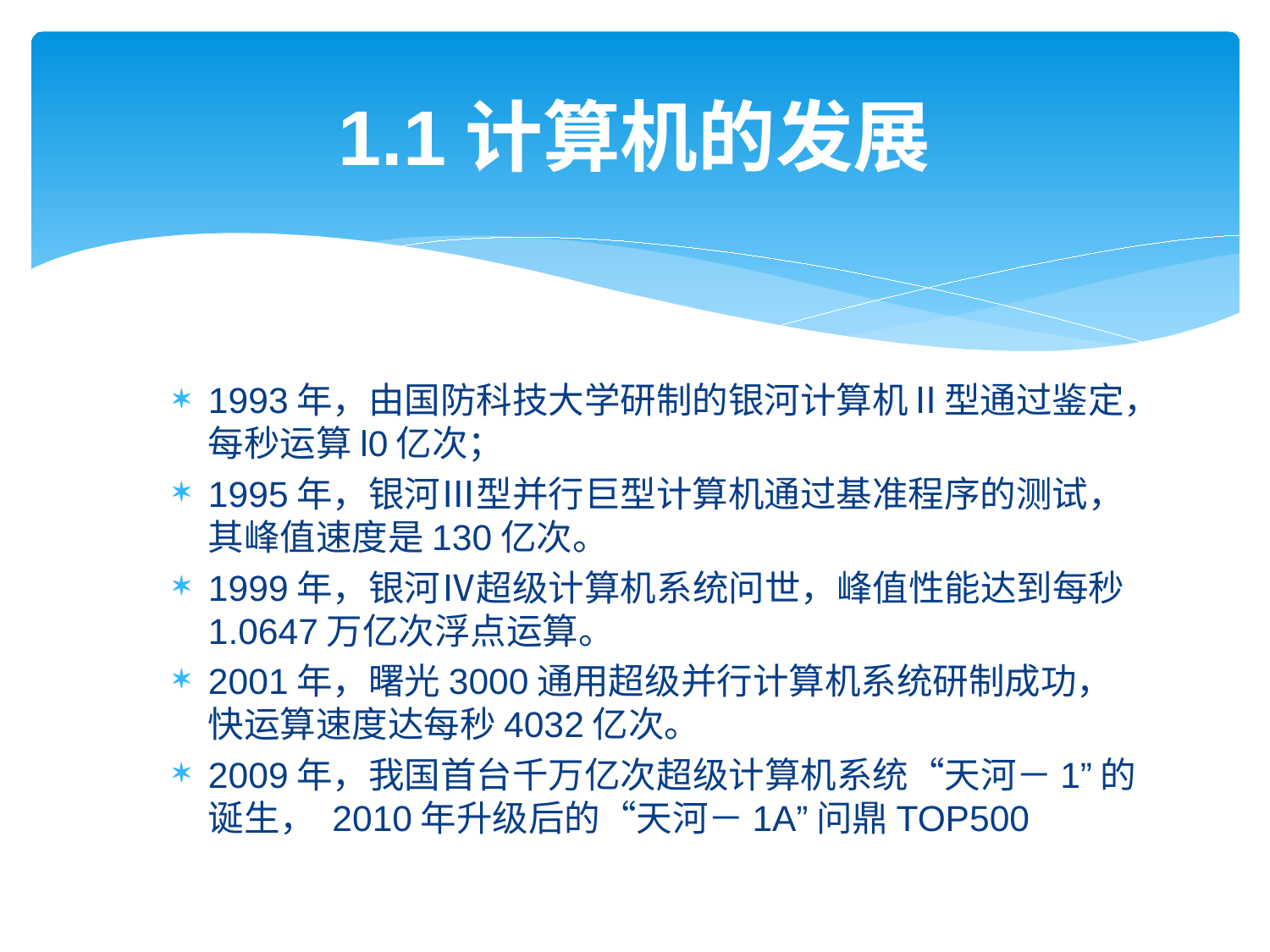

# 1.1计算机的发展
1993年，由国防科技大学研制的银河计算机Ⅱ型通过鉴定，每秒运算l0亿次；
1995年，银河Ⅲ型并行巨型计算机通过基准程序的测试，其峰值速度是130亿次。
1999年，银河Ⅳ超级计算机系统问世，峰值性能达到每秒1.0647万亿次浮点运算。
2001年，曙光3000通用超级并行计算机系统研制成功，快运算速度达每秒4032亿次。
2009年，我国首台千万亿次超级计算机系统“天河－1”的诞生， 2010年升级后的“天河－1A”问鼎TOP500